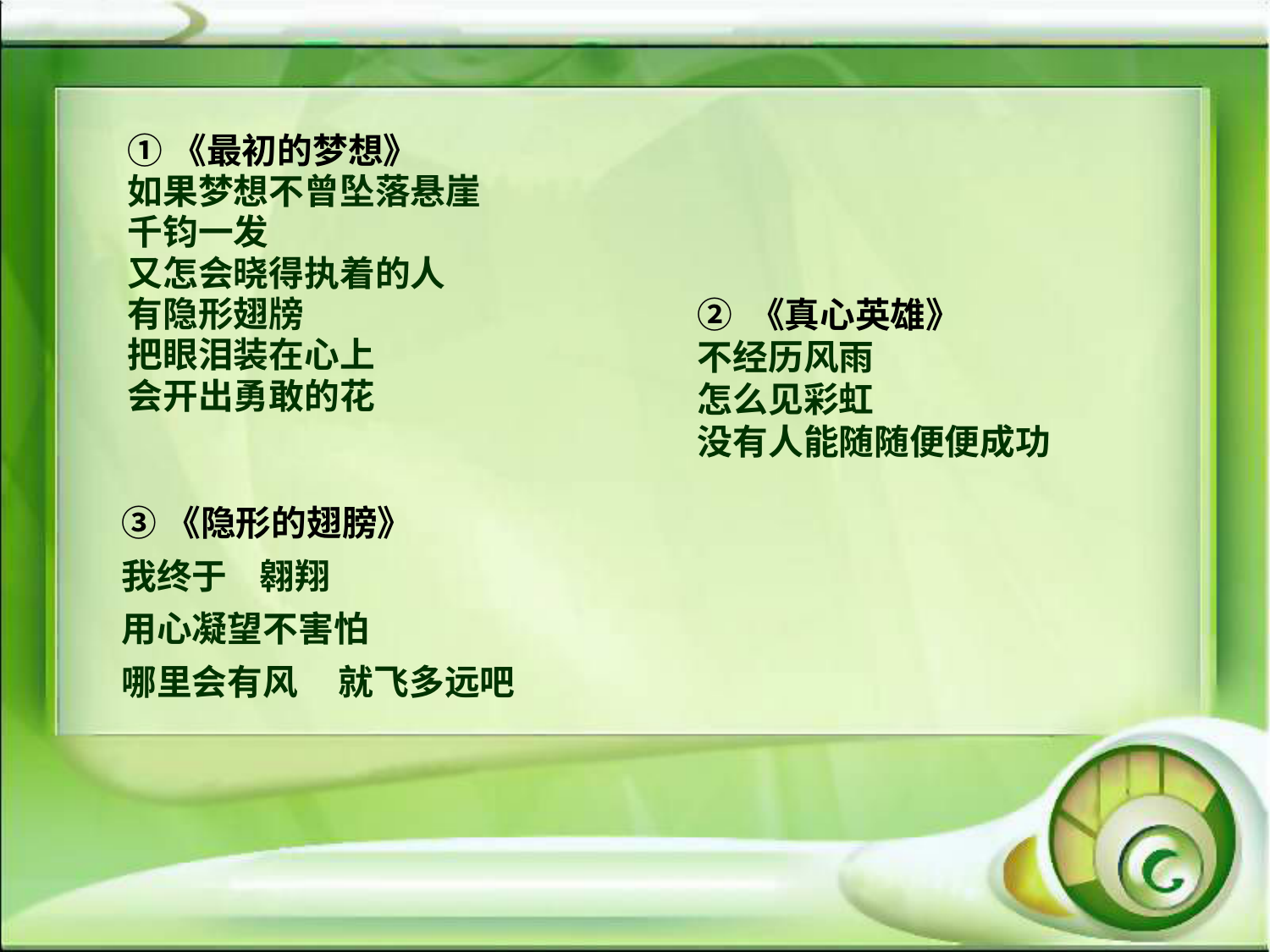

①《最初的梦想》
如果梦想不曾坠落悬崖
千钧一发
又怎会晓得执着的人
有隐形翅牓
把眼泪装在心上
会开出勇敢的花

② 《真心英雄》
不经历风雨
怎么见彩虹
没有人能随随便便成功

③《隐形的翅膀》
我终于    翱翔
用心凝望不害怕
哪里会有风     就飞多远吧